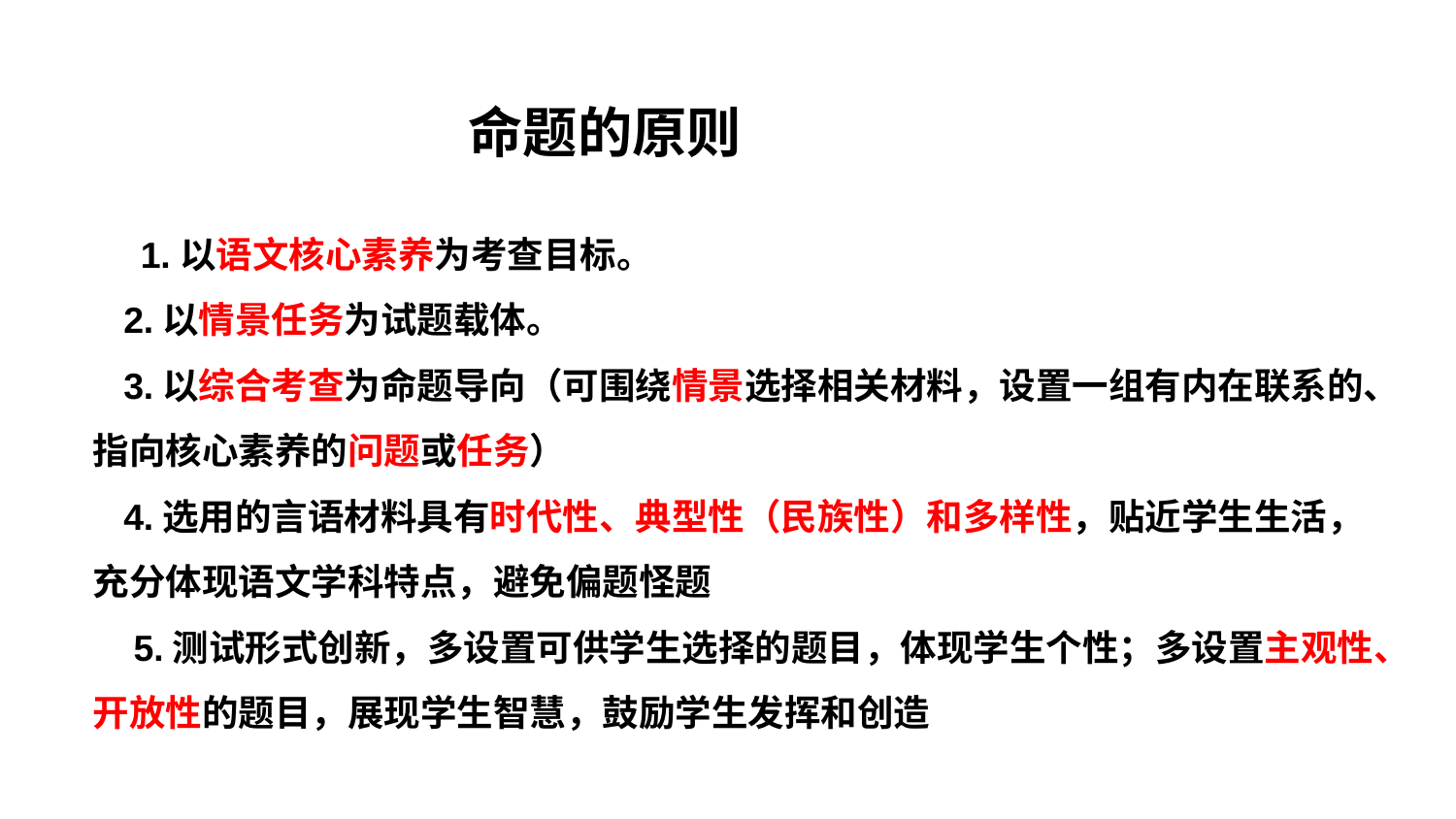

命题的原则
       1.以语文核心素养为考查目标。
   2.以情景任务为试题载体。
   3.以综合考查为命题导向（可围绕情景选择相关材料，设置一组有内在联系的、指向核心素养的问题或任务）
   4.选用的言语材料具有时代性、典型性（民族性）和多样性，贴近学生生活，充分体现语文学科特点，避免偏题怪题
    5.测试形式创新，多设置可供学生选择的题目，体现学生个性；多设置主观性、开放性的题目，展现学生智慧，鼓励学生发挥和创造